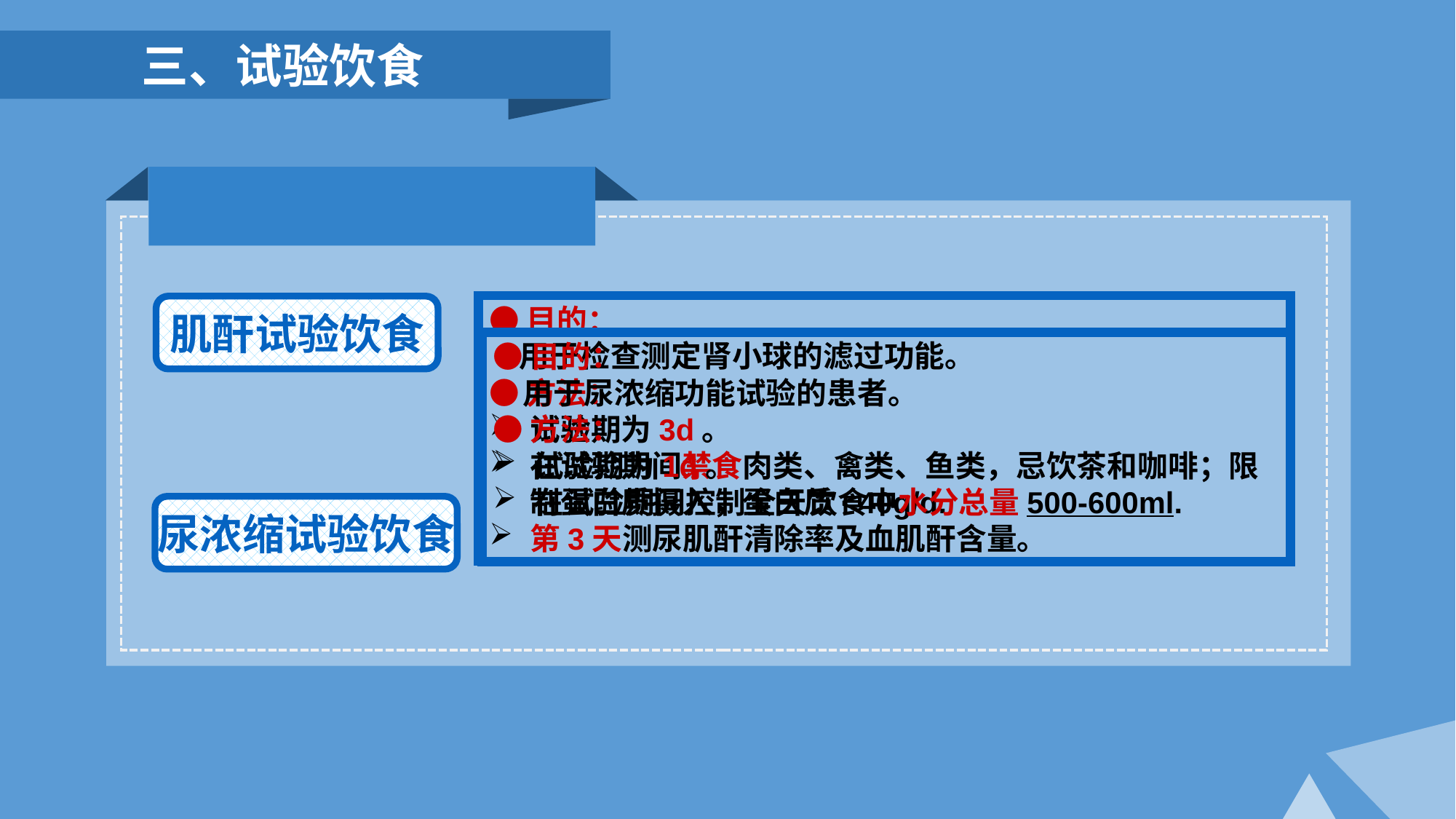

三、试验饮食

●目的：
　用于检查测定肾小球的滤过功能。
●方法：
试验期为3d。
在试验期间禁食肉类、禽类、鱼类，忌饮茶和咖啡；限制蛋白质摄入，蛋白质<40g/d.
第3天测尿肌酐清除率及血肌酐含量。
肌酐试验饮食
●目的：
　用于尿浓缩功能试验的患者。
●方法：
试验期为1d。
在试验期间控制全天饮食中水分总量500-600ml.

尿浓缩试验饮食